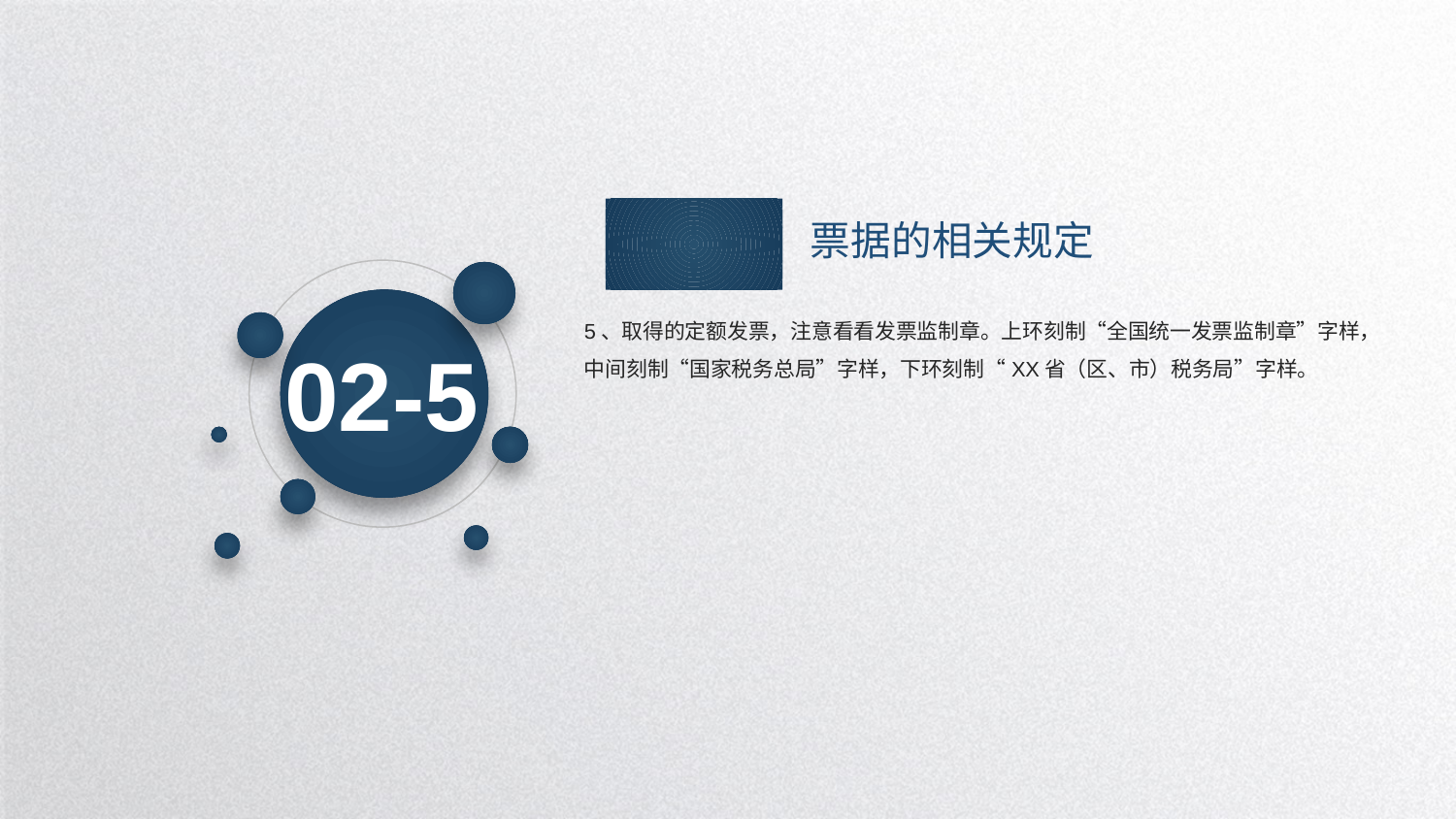

票据的相关规定

02-5
5、取得的定额发票，注意看看发票监制章。上环刻制“全国统一发票监制章”字样，中间刻制“国家税务总局”字样，下环刻制“XX省（区、市）税务局”字样。